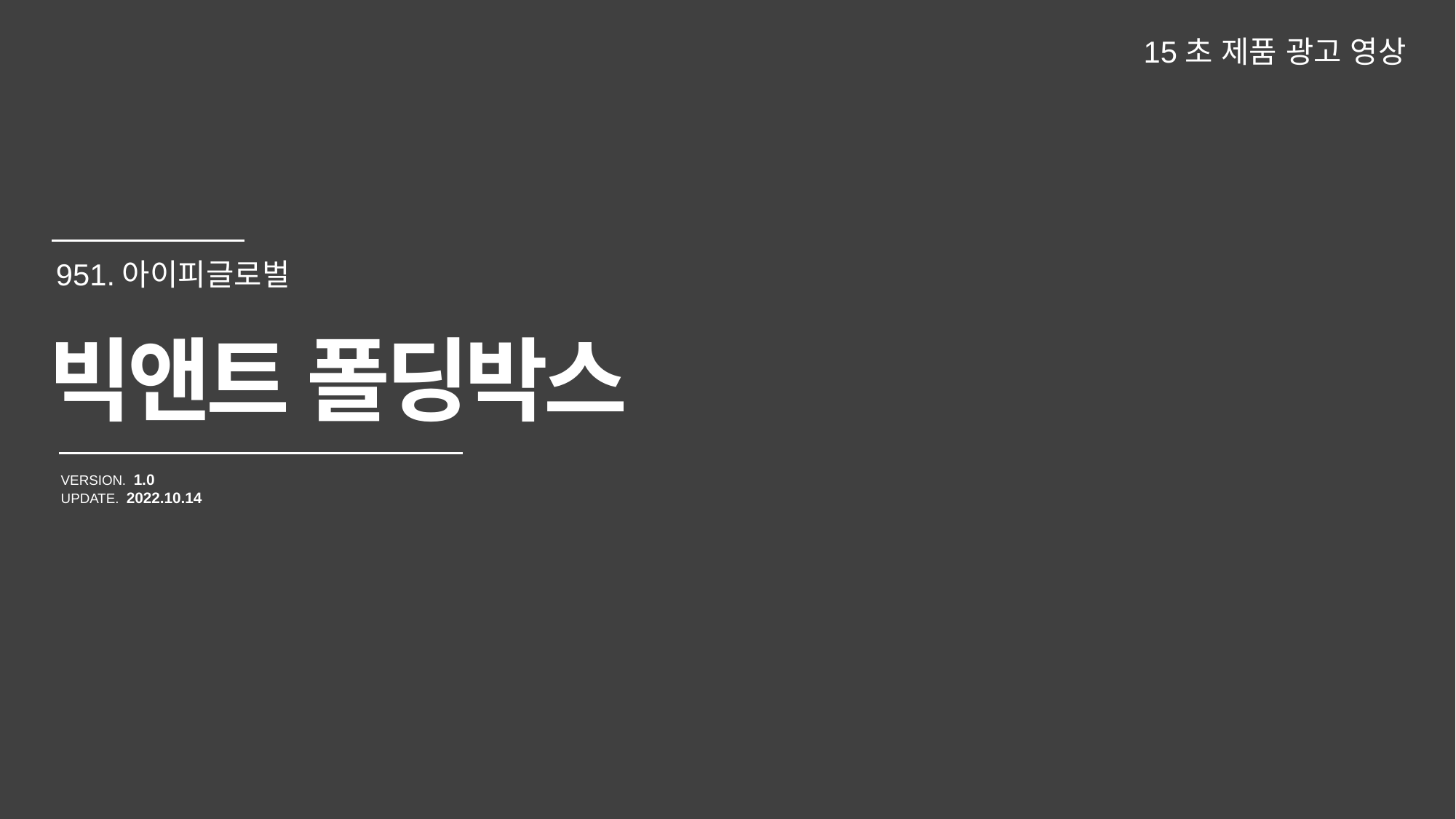

15초 제품 광고 영상
빅앤트 폴딩박스
VERSION.  1.0
UPDATE.  2022.10.14

951.아이피글로벌